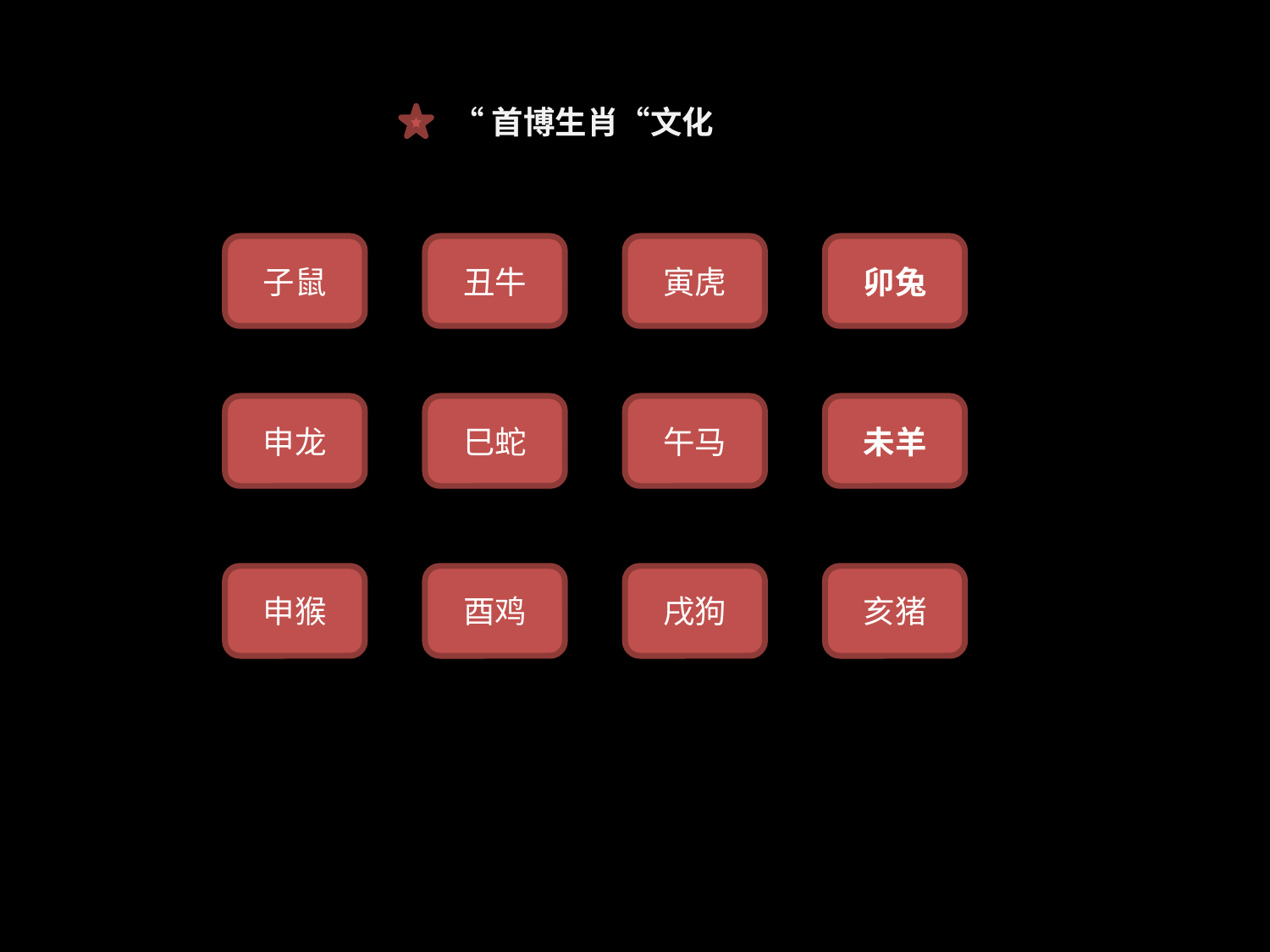

“首博生肖“文化

子鼠
丑牛
寅虎
卯兔
申龙
巳蛇
午马
未羊
申猴
酉鸡
戌狗
亥猪